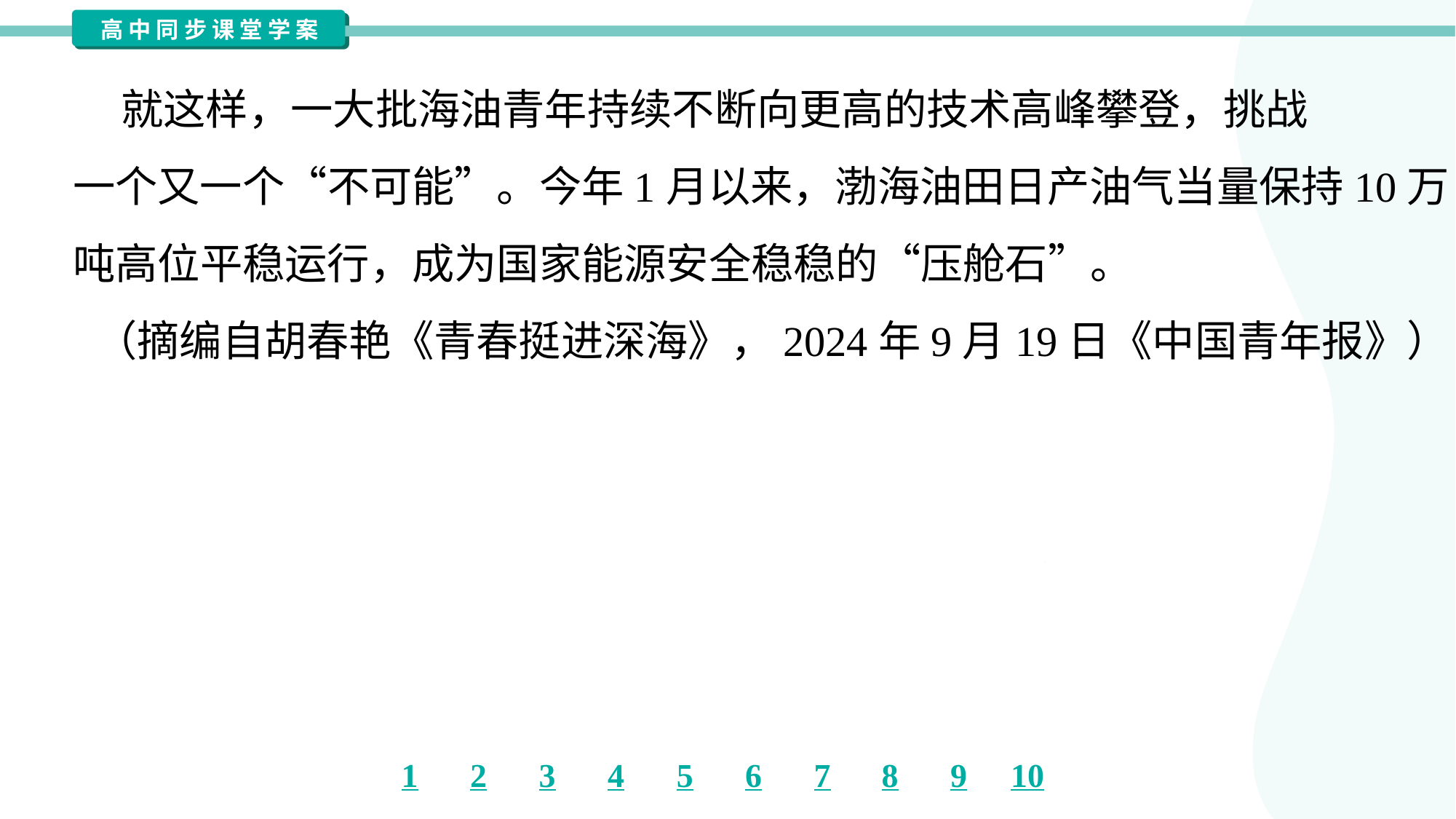

就这样，一大批海油青年持续不断向更高的技术高峰攀登，挑战
一个又一个“不可能”。今年1月以来，渤海油田日产油气当量保持10万
吨高位平稳运行，成为国家能源安全稳稳的“压舱石”。
（摘编自胡春艳《青春挺进深海》，2024年9月19日《中国青年报》）